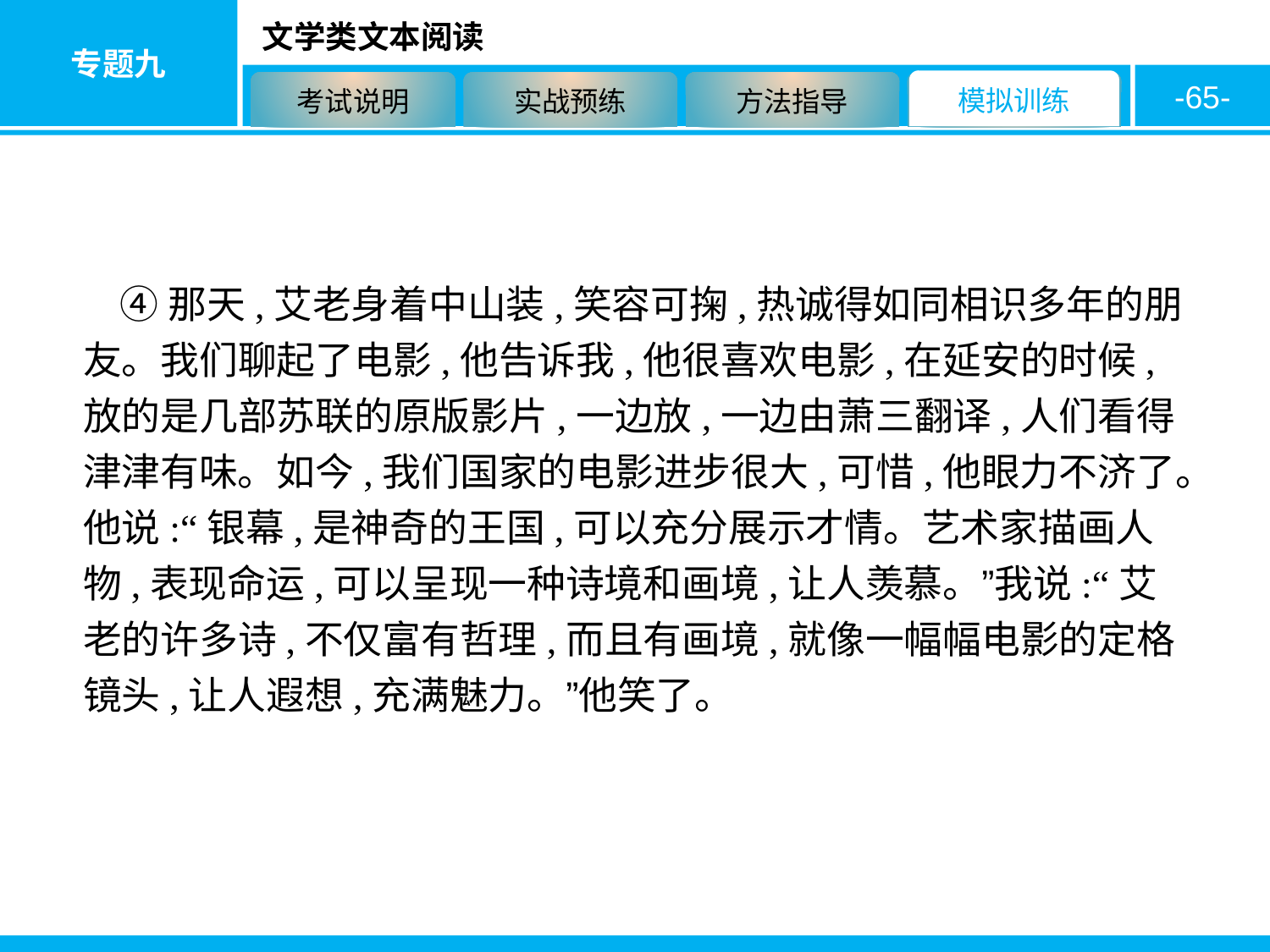

-65-
④那天,艾老身着中山装,笑容可掬,热诚得如同相识多年的朋友。我们聊起了电影,他告诉我,他很喜欢电影,在延安的时候,放的是几部苏联的原版影片,一边放,一边由萧三翻译,人们看得津津有味。如今,我们国家的电影进步很大,可惜,他眼力不济了。他说:“银幕,是神奇的王国,可以充分展示才情。艺术家描画人物,表现命运,可以呈现一种诗境和画境,让人羡慕。”我说:“艾老的许多诗,不仅富有哲理,而且有画境,就像一幅幅电影的定格镜头,让人遐想,充满魅力。”他笑了。